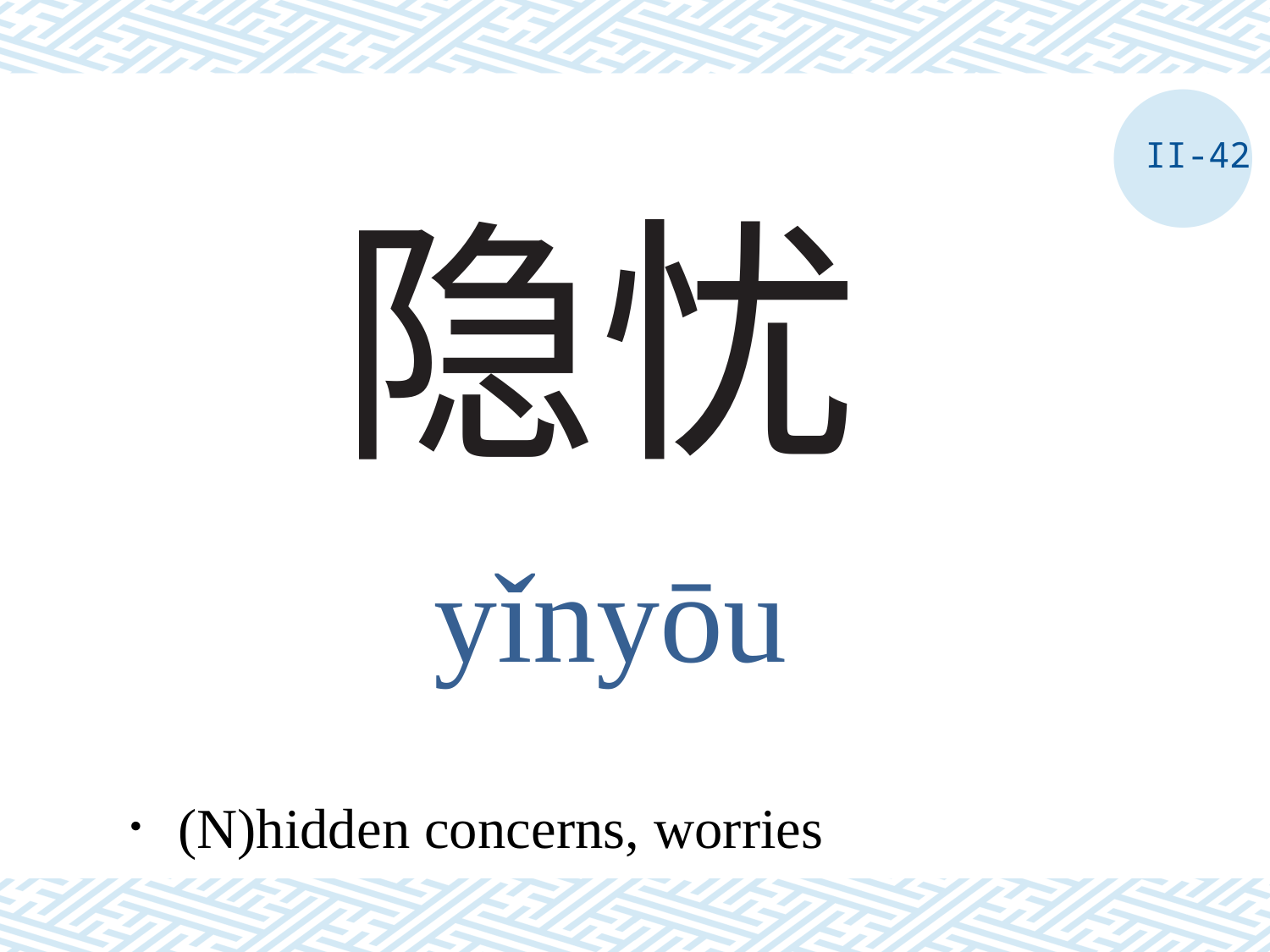

II-42

# 隐忧
yǐnyōu
．(N)hidden concerns, worries